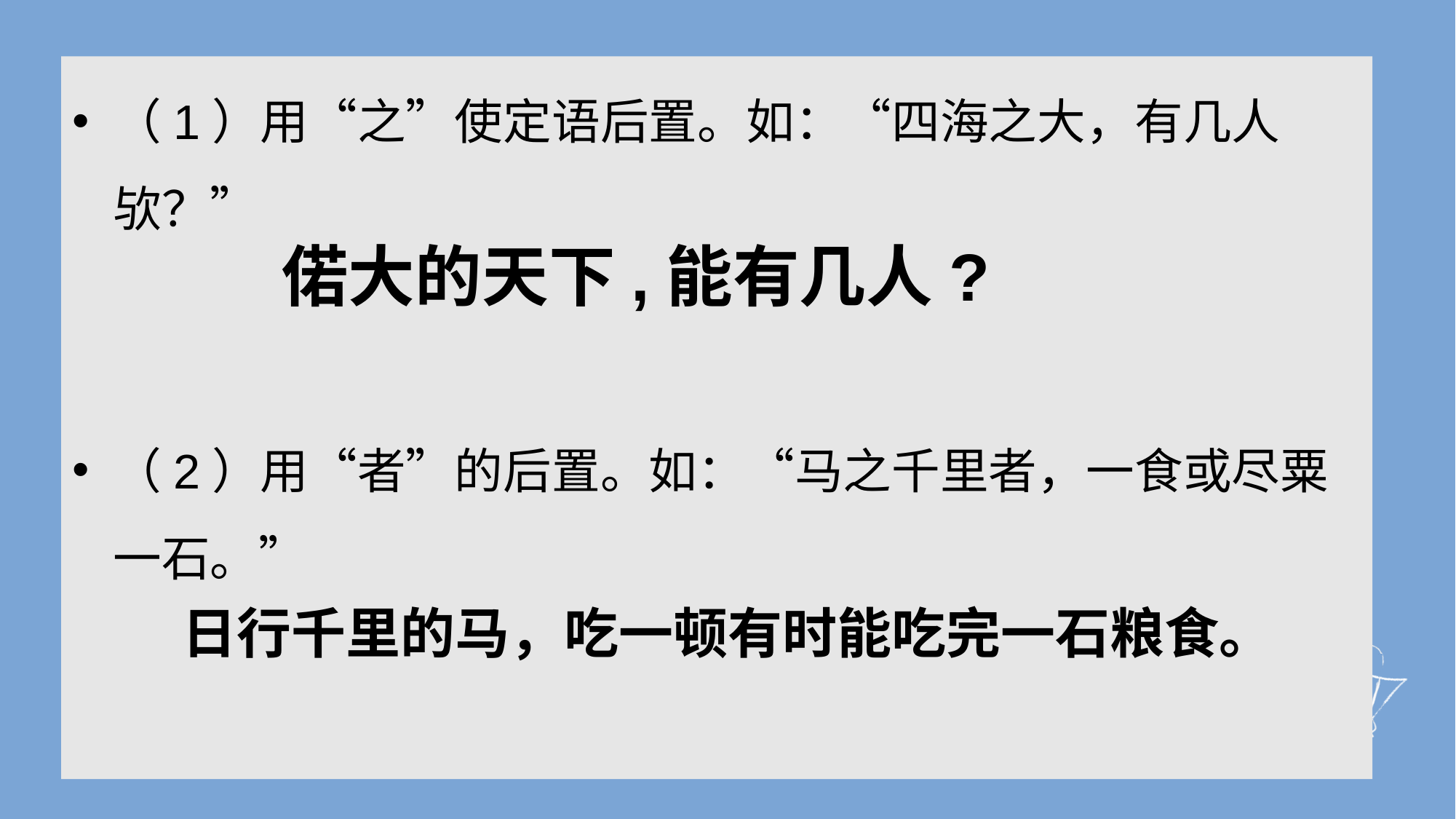

（1）用“之”使定语后置。如：“四海之大，有几人欤？”

（2）用“者”的后置。如：“马之千里者，一食或尽粟一石。”
偌大的天下,能有几人?
    日行千里的马，吃一顿有时能吃完一石粮食。